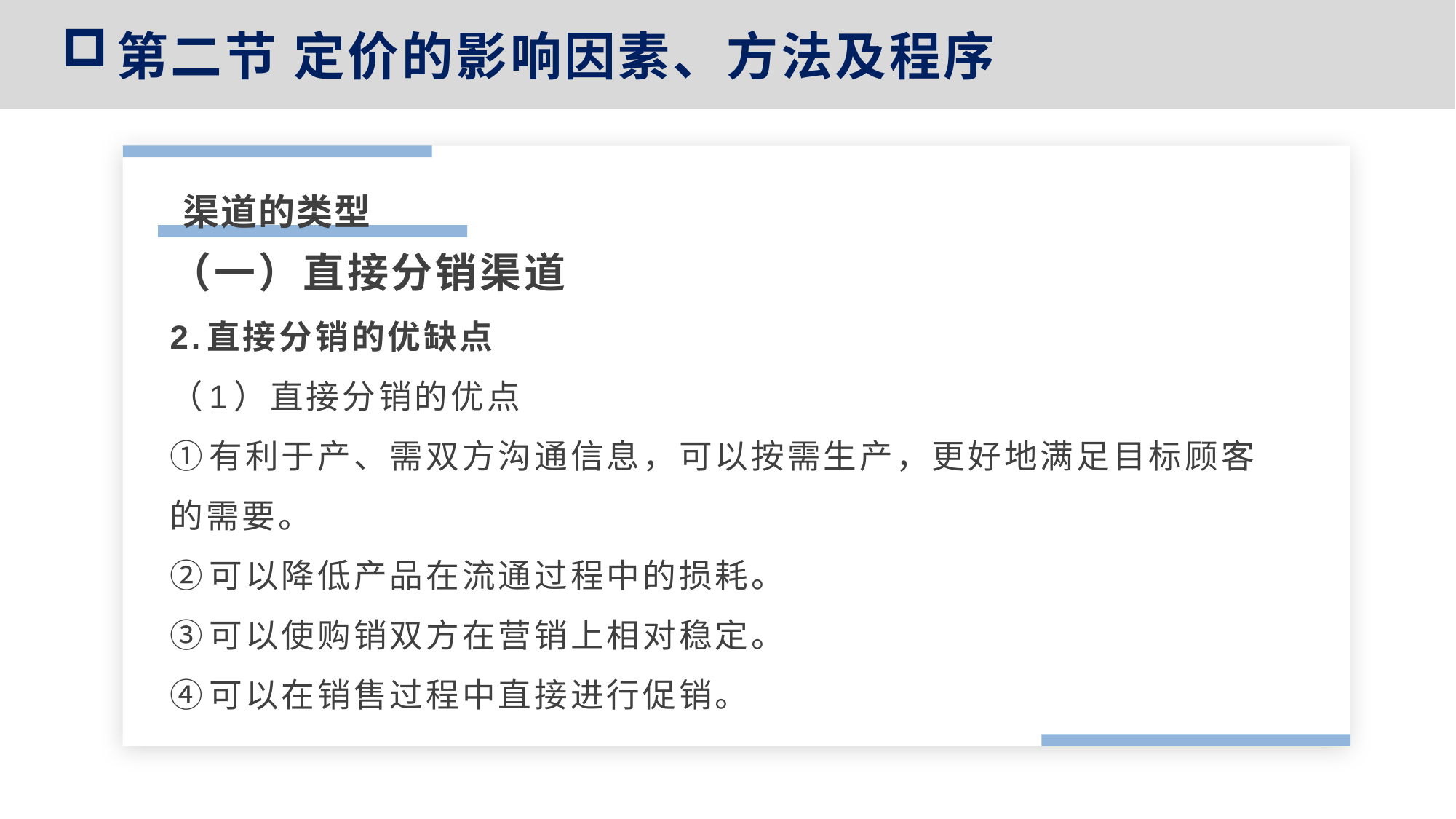

第二节 定价的影响因素、方法及程序

渠道的类型
（一）直接分销渠道
2.直接分销的优缺点
（1）直接分销的优点
①有利于产、需双方沟通信息，可以按需生产，更好地满足目标顾客的需要。
②可以降低产品在流通过程中的损耗。
③可以使购销双方在营销上相对稳定。
④可以在销售过程中直接进行促销。